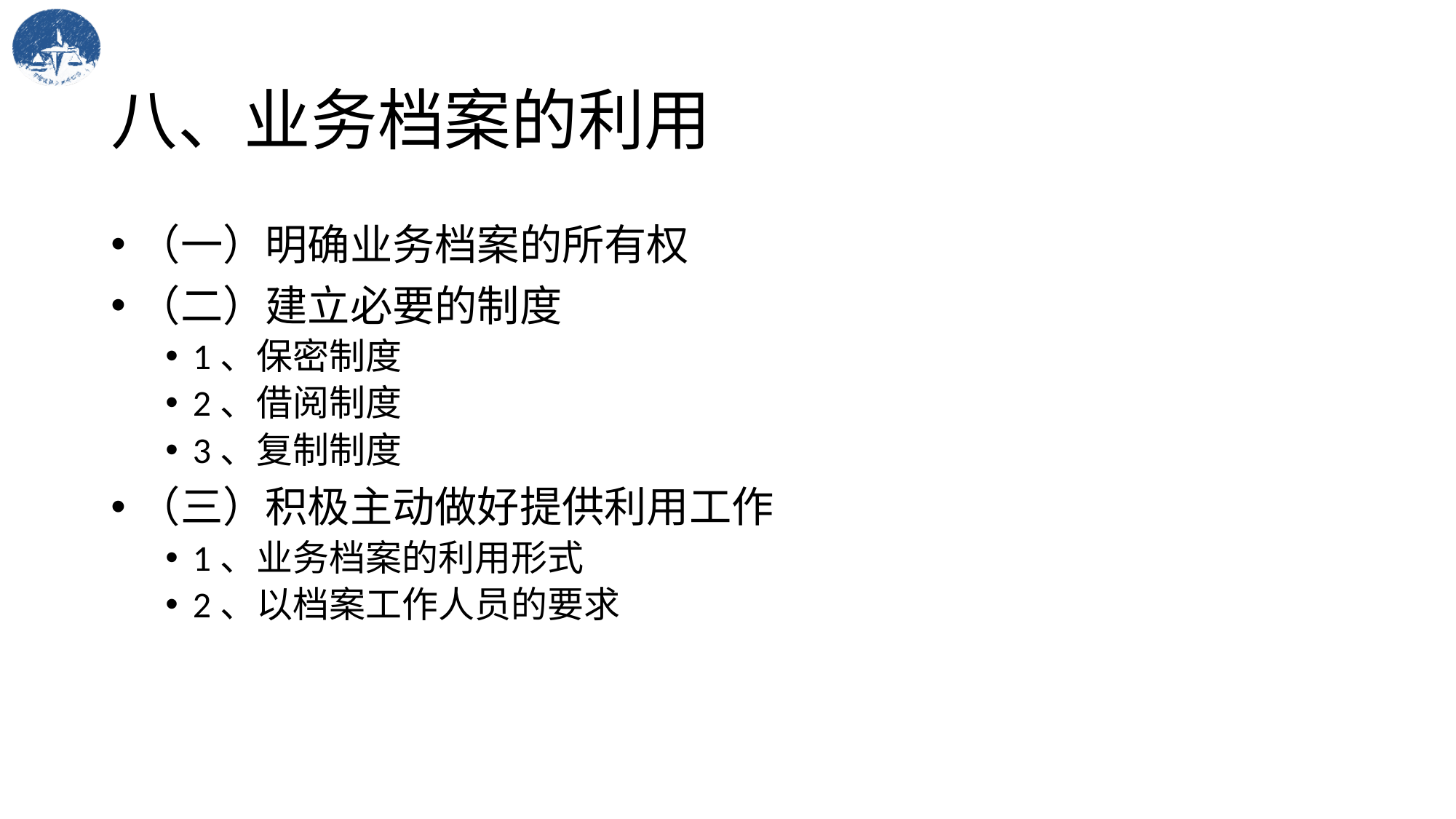

# 八、业务档案的利用
（一）明确业务档案的所有权
（二）建立必要的制度
1、保密制度
2、借阅制度
3、复制制度
（三）积极主动做好提供利用工作
1、业务档案的利用形式
2、以档案工作人员的要求

11